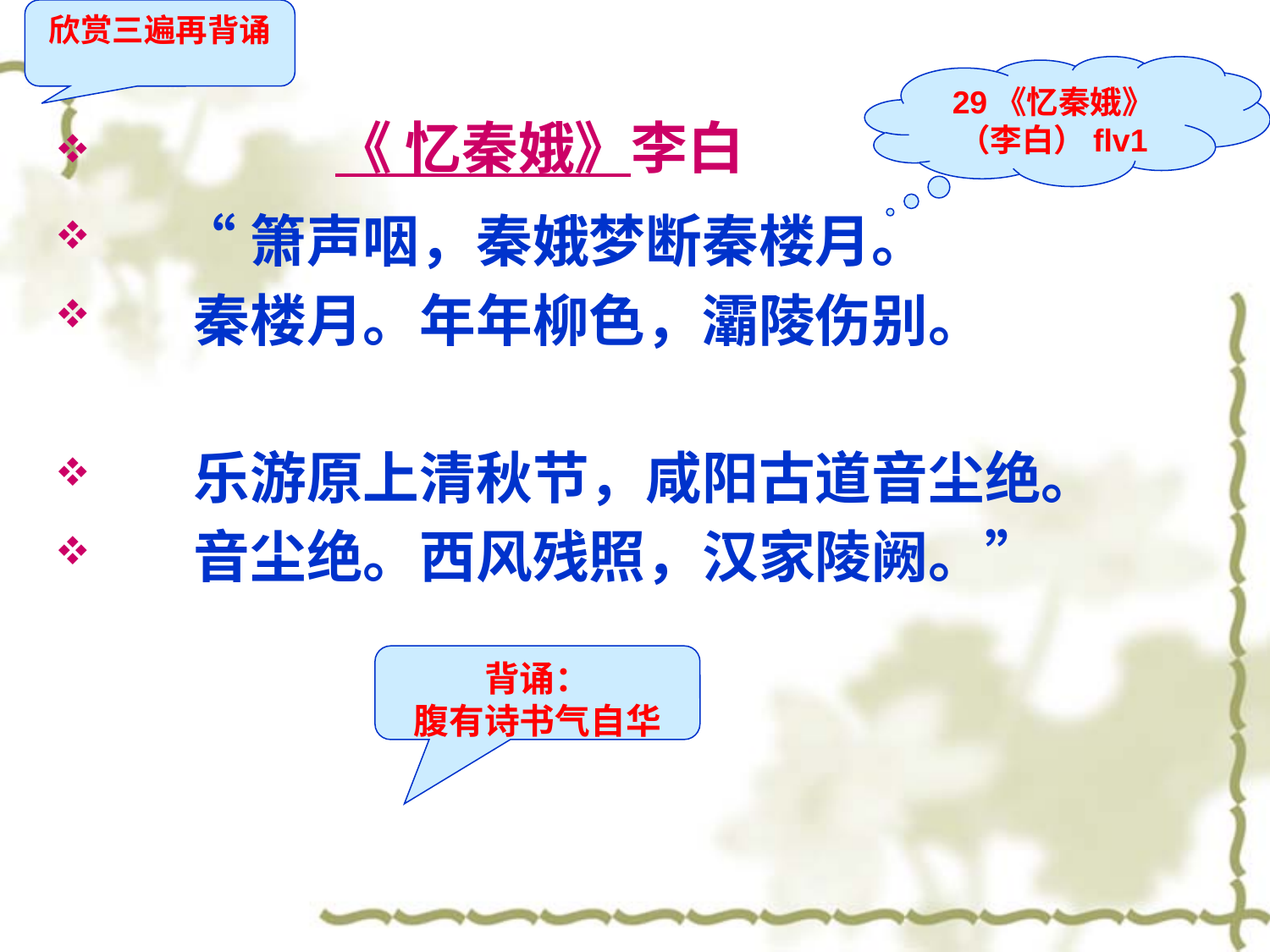

欣赏三遍再背诵
29《忆秦娥》（李白）flv1
#
                 《 忆秦娥》李白
      “箫声咽，秦娥梦断秦楼月。
      秦楼月。年年柳色，灞陵伤别。

      乐游原上清秋节，咸阳古道音尘绝。
      音尘绝。西风残照，汉家陵阙。”

背诵：
腹有诗书气自华